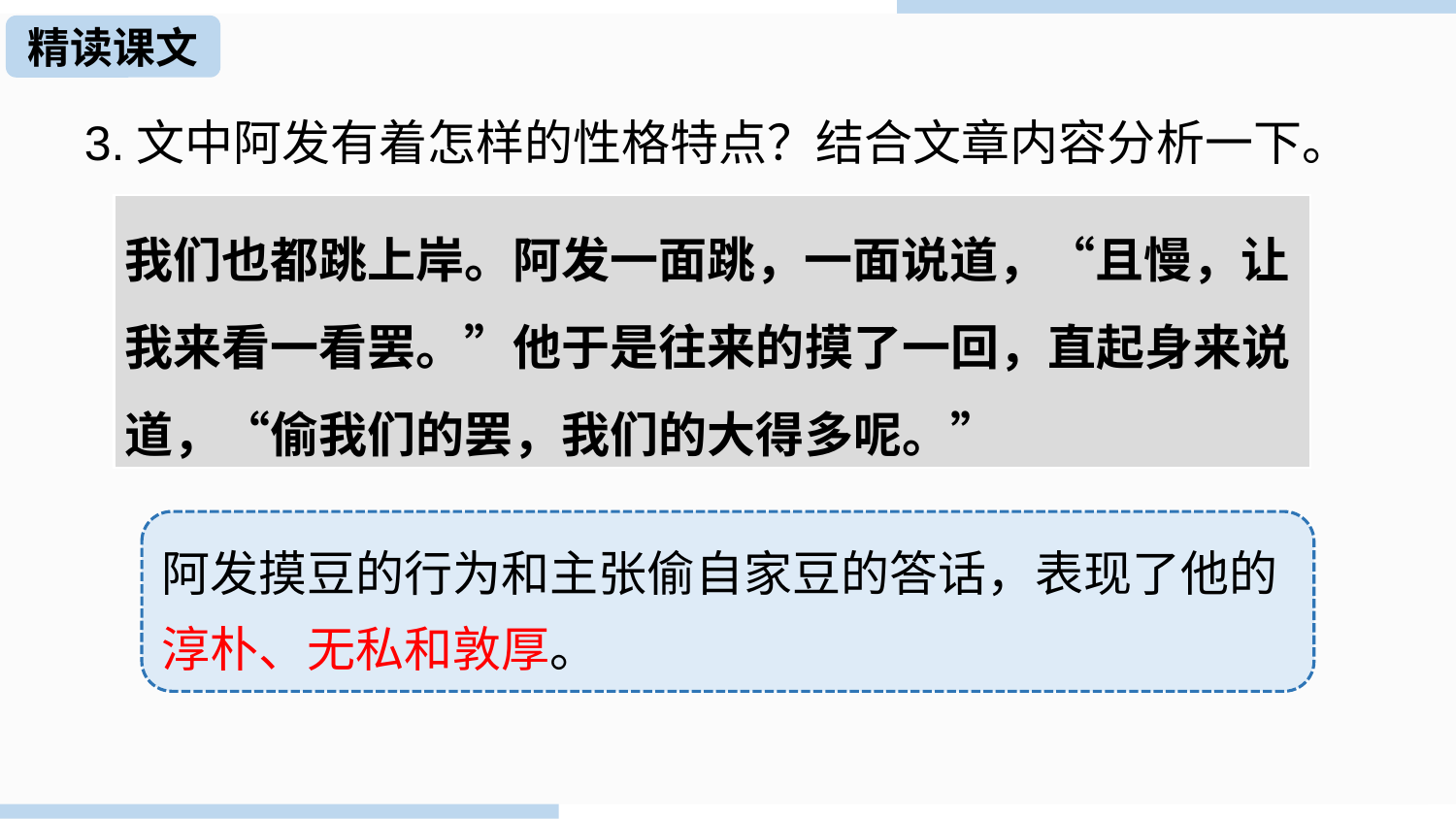

精读课文
3.文中阿发有着怎样的性格特点？结合文章内容分析一下。
我们也都跳上岸。阿发一面跳，一面说道，“且慢，让我来看一看罢。”他于是往来的摸了一回，直起身来说道，“偷我们的罢，我们的大得多呢。”
阿发摸豆的行为和主张偷自家豆的答话，表现了他的淳朴、无私和敦厚。